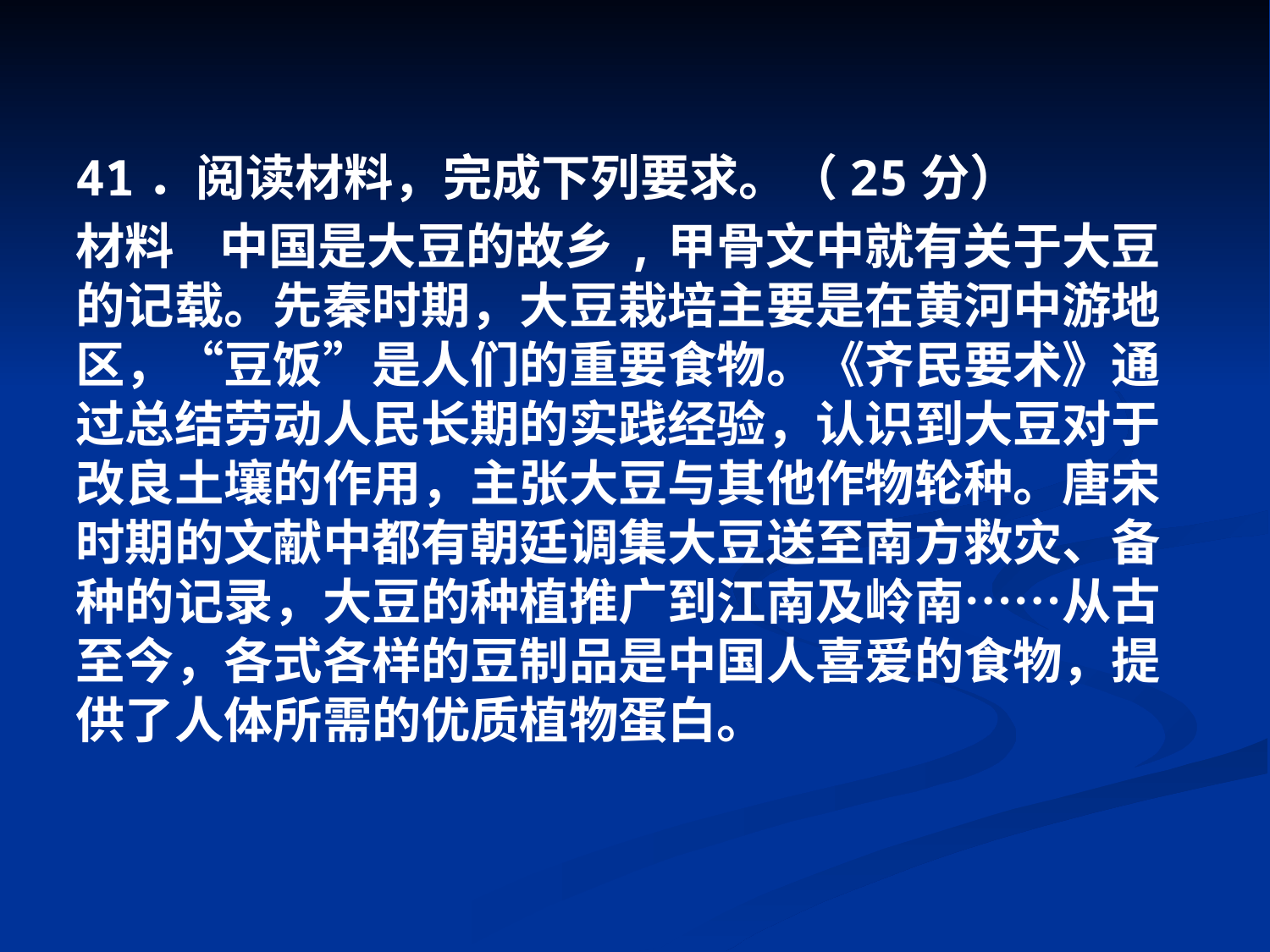

41．阅读材料，完成下列要求。（25分）
材料    中国是大豆的故乡,甲骨文中就有关于大豆的记载。先秦时期，大豆栽培主要是在黄河中游地区，“豆饭”是人们的重要食物。《齐民要术》通过总结劳动人民长期的实践经验，认识到大豆对于改良土壤的作用，主张大豆与其他作物轮种。唐宋时期的文献中都有朝廷调集大豆送至南方救灾、备种的记录，大豆的种植推广到江南及岭南……从古至今，各式各样的豆制品是中国人喜爱的食物，提供了人体所需的优质植物蛋白。